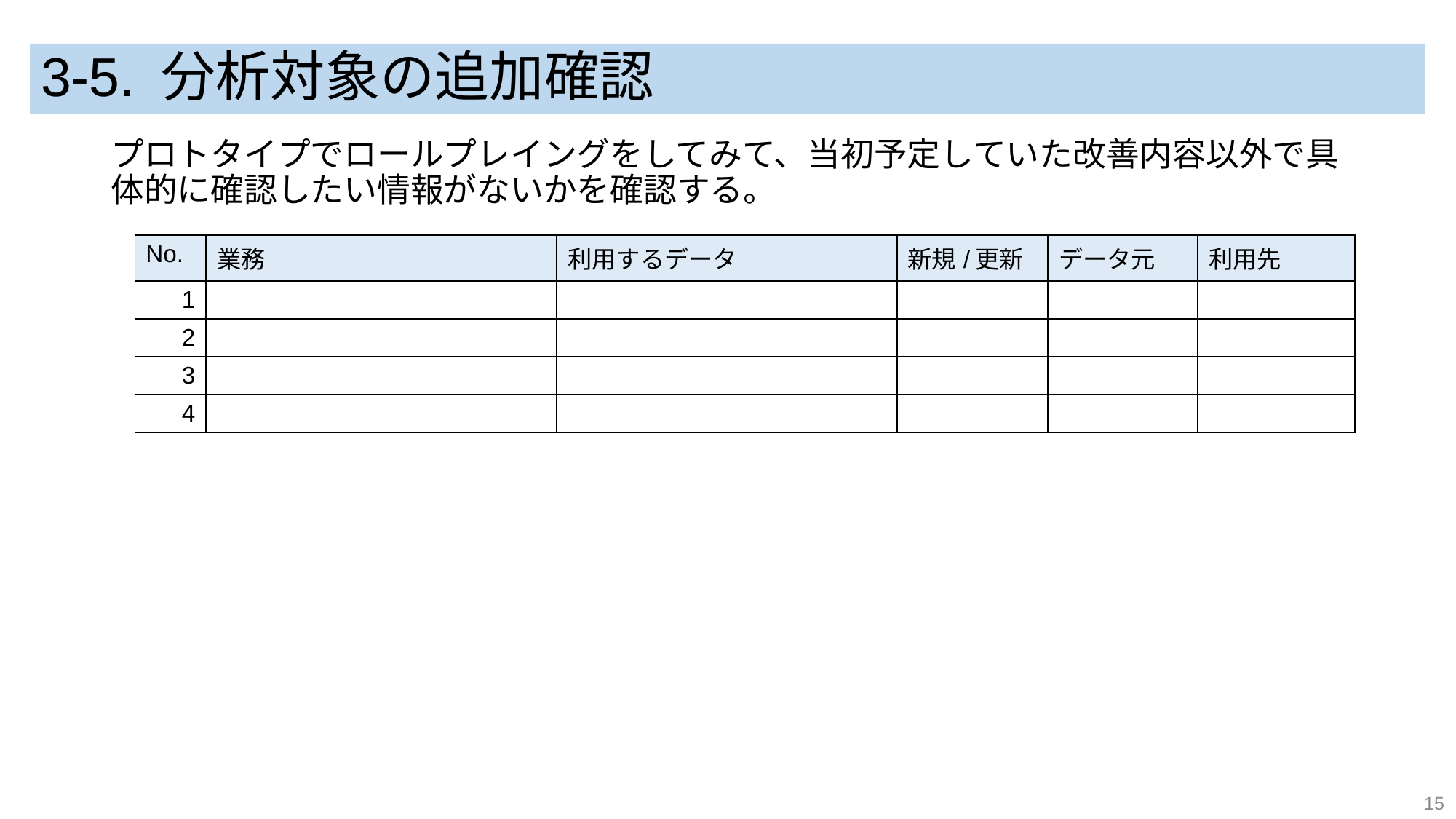

# 3-5. 分析対象の追加確認
プロトタイプでロールプレイングをしてみて、当初予定していた改善内容以外で具体的に確認したい情報がないかを確認する。

| No. | 業務 | 利用するデータ | 新規/更新 | データ元 | 利用先 |
| --- | --- | --- | --- | --- | --- |
| 1 |  |  |  |  |  |
| 2 |  |  |  |  |  |
| 3 |  |  |  |  |  |
| 4 |  |  |  |  |  |
15